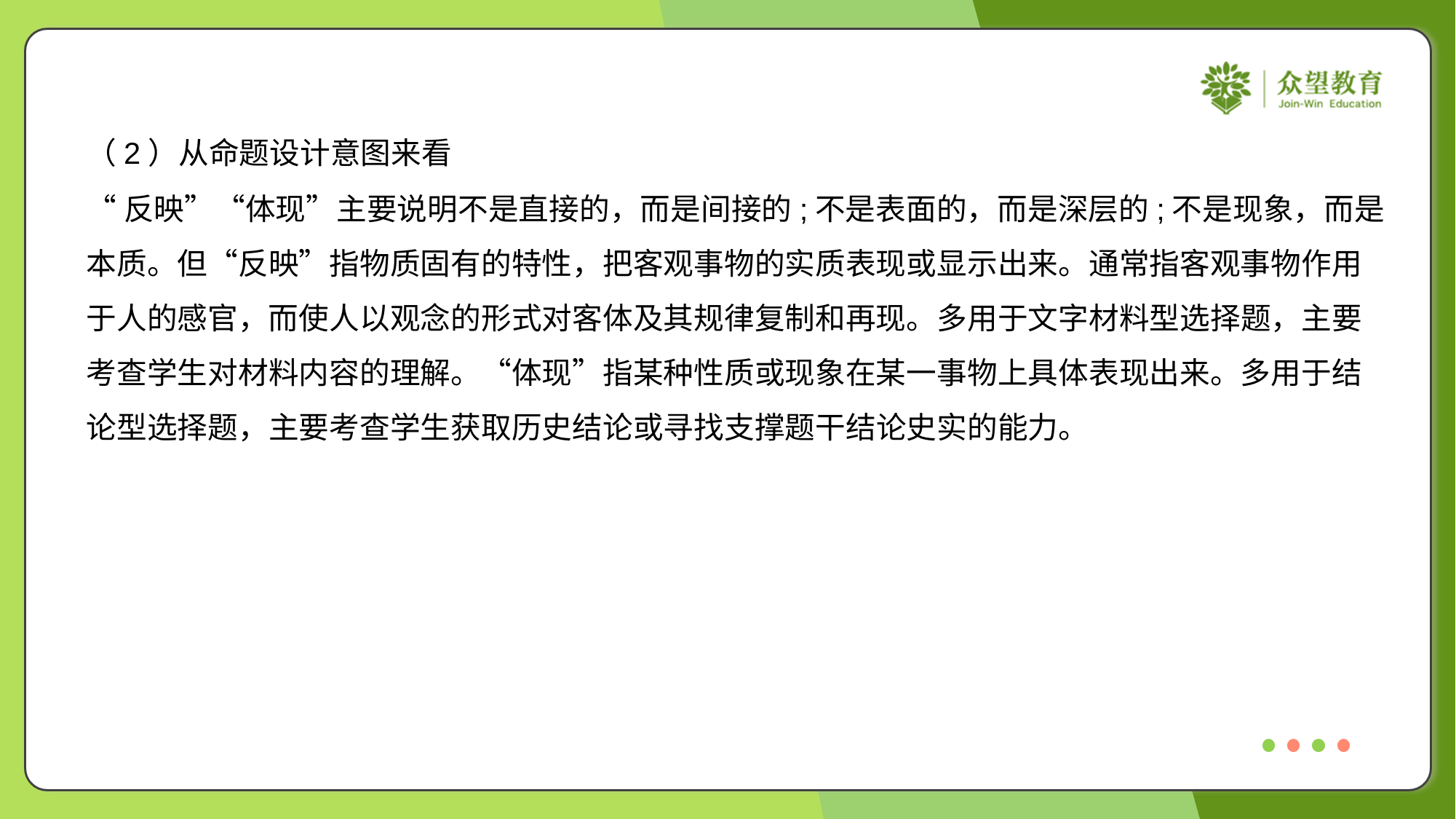

（2）从命题设计意图来看
“反映”“体现”主要说明不是直接的，而是间接的;不是表面的，而是深层的;不是现象，而是
本质。但“反映”指物质固有的特性，把客观事物的实质表现或显示出来。通常指客观事物作用
于人的感官，而使人以观念的形式对客体及其规律复制和再现。多用于文字材料型选择题，主要
考查学生对材料内容的理解。“体现”指某种性质或现象在某一事物上具体表现出来。多用于结
论型选择题，主要考查学生获取历史结论或寻找支撑题干结论史实的能力。